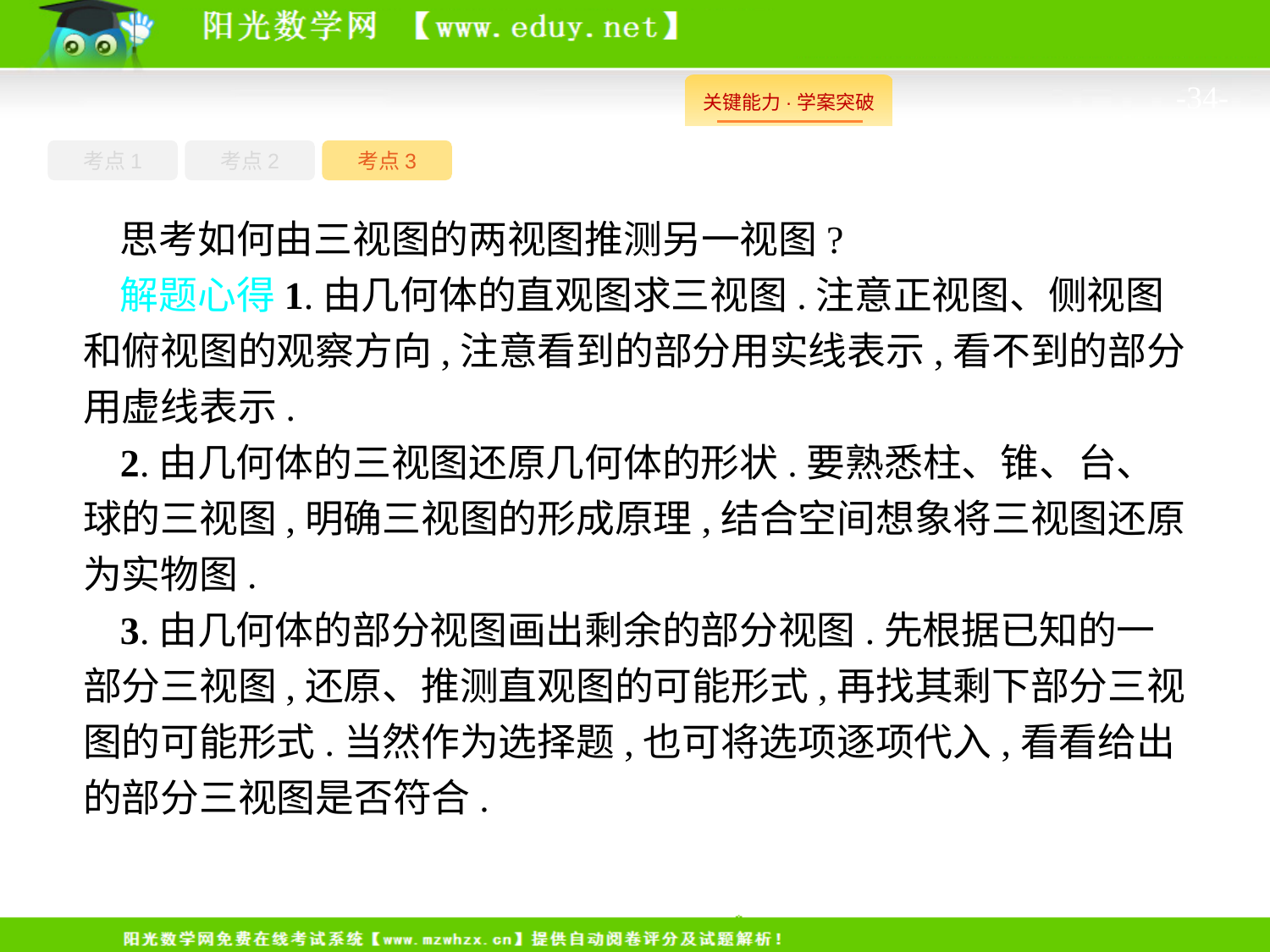

-34-
考点1
考点3
考点2
思考如何由三视图的两视图推测另一视图?
解题心得1.由几何体的直观图求三视图.注意正视图、侧视图和俯视图的观察方向,注意看到的部分用实线表示,看不到的部分用虚线表示.
2.由几何体的三视图还原几何体的形状.要熟悉柱、锥、台、球的三视图,明确三视图的形成原理,结合空间想象将三视图还原为实物图.
3.由几何体的部分视图画出剩余的部分视图.先根据已知的一部分三视图,还原、推测直观图的可能形式,再找其剩下部分三视图的可能形式.当然作为选择题,也可将选项逐项代入,看看给出的部分三视图是否符合.